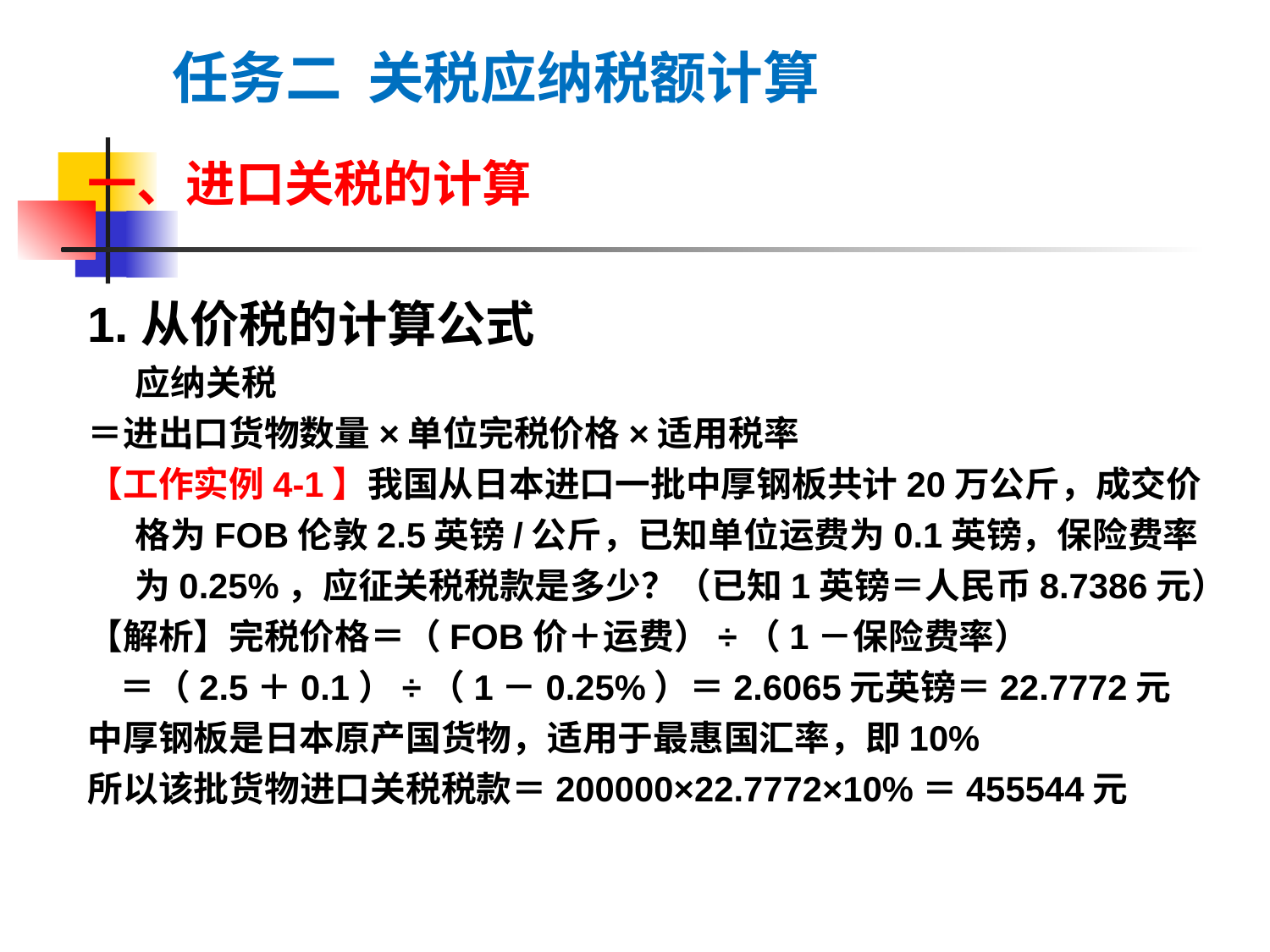

# 任务二  关税应纳税额计算
一、进口关税的计算

1.从价税的计算公式
应纳关税
＝进出口货物数量×单位完税价格×适用税率
【工作实例4-1】我国从日本进口一批中厚钢板共计20万公斤，成交价格为FOB伦敦2.5英镑/公斤，已知单位运费为0.1英镑，保险费率为0.25%，应征关税税款是多少？（已知1英镑＝人民币8.7386元）
【解析】完税价格＝（FOB价＋运费）÷（1－保险费率）
   ＝（2.5＋0.1）÷（1－0.25%）＝2.6065元英镑＝22.7772元
中厚钢板是日本原产国货物，适用于最惠国汇率，即10%
所以该批货物进口关税税款＝200000×22.7772×10%＝455544元